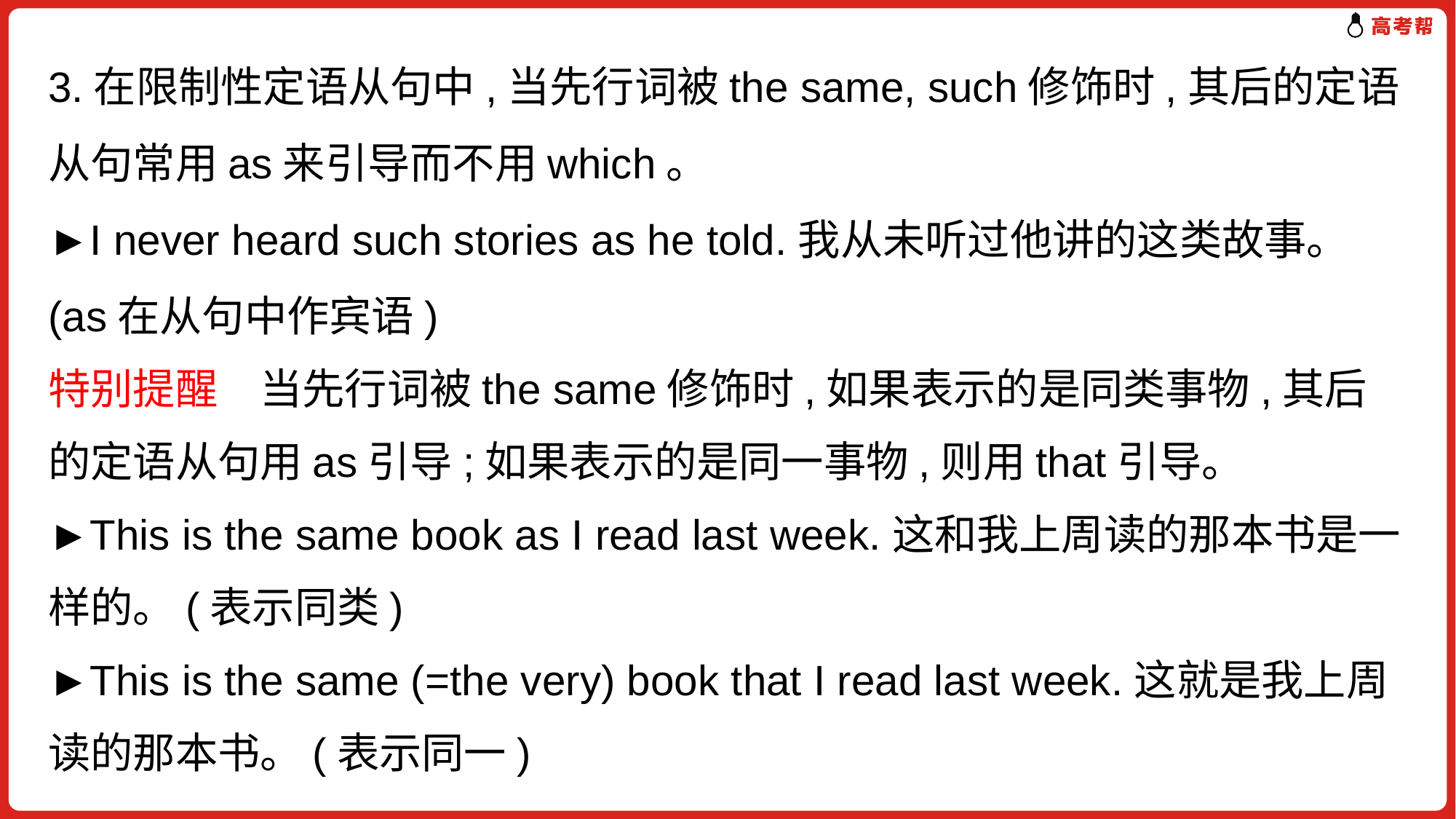

3.在限制性定语从句中,当先行词被the same, such修饰时,其后的定语从句常用as来引导而不用which。
►I never heard such stories as he told.我从未听过他讲的这类故事。(as在从句中作宾语)
特别提醒　当先行词被the same修饰时,如果表示的是同类事物,其后的定语从句用as引导;如果表示的是同一事物,则用that引导。
►This is the same book as I read last week.这和我上周读的那本书是一样的。(表示同类)
►This is the same (=the very) book that I read last week.这就是我上周读的那本书。(表示同一)